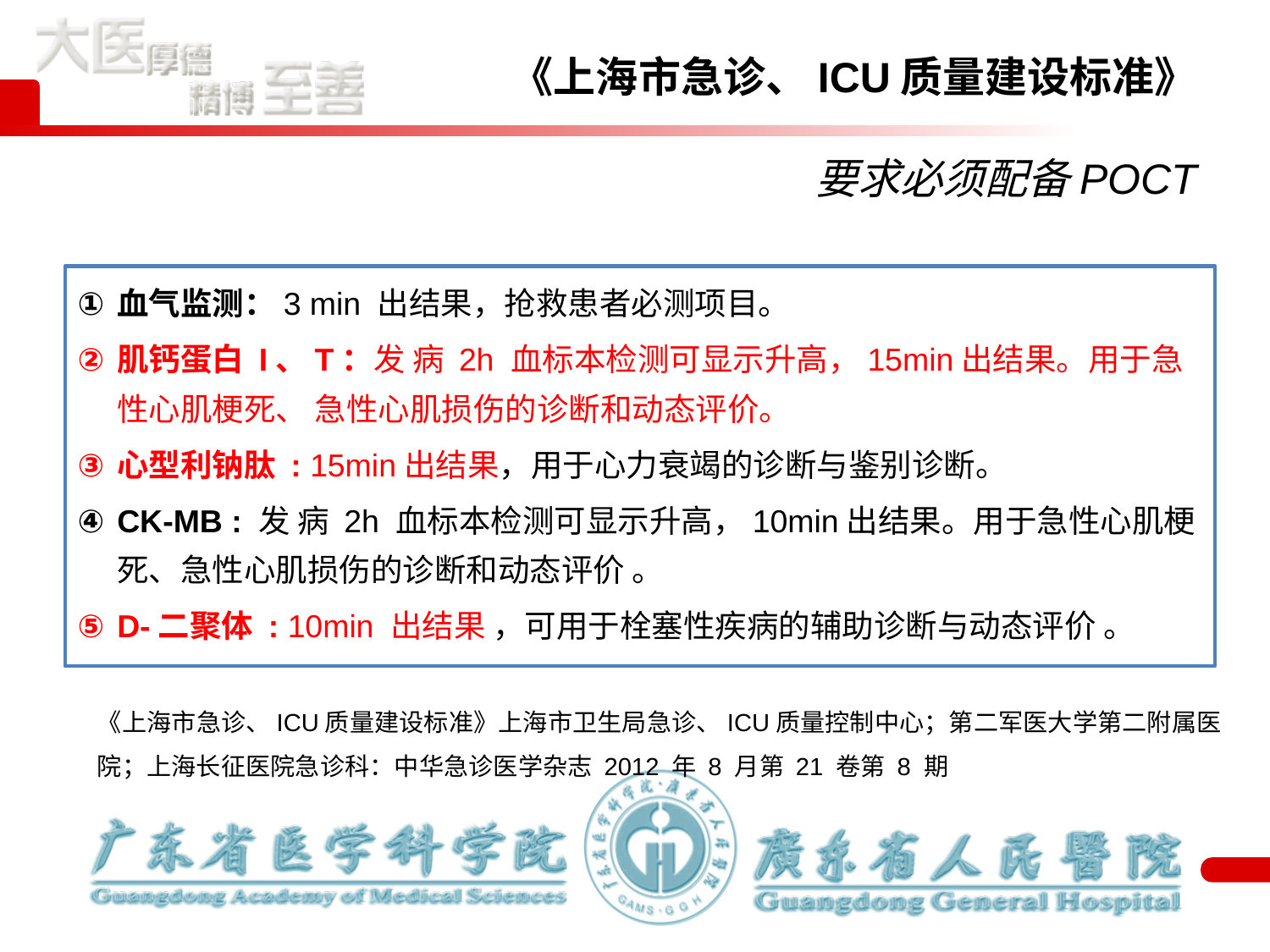

# 《上海市急诊、ICU质量建设标准》 要求必须配备POCT

血气监测：3 min 出结果，抢救患者必测项目。
肌钙蛋白 I、T：发 病 2h 血标本检测可显示升高，15min出结果。用于急性心肌梗死、 急性心肌损伤的诊断和动态评价。
心型利钠肽 : 15min出结果，用于心力衰竭的诊断与鉴别诊断。
CK-MB : 发 病 2h 血标本检测可显示升高，10min出结果。用于急性心肌梗死、急性心肌损伤的诊断和动态评价 。
D-二聚体 : 10min 出结果 ，可用于栓塞性疾病的辅助诊断与动态评价 。
《上海市急诊、ICU质量建设标准》上海市卫生局急诊、ICU质量控制中心；第二军医大学第二附属医院；上海长征医院急诊科：中华急诊医学杂志 2012 年 8 月第 21 卷第 8 期